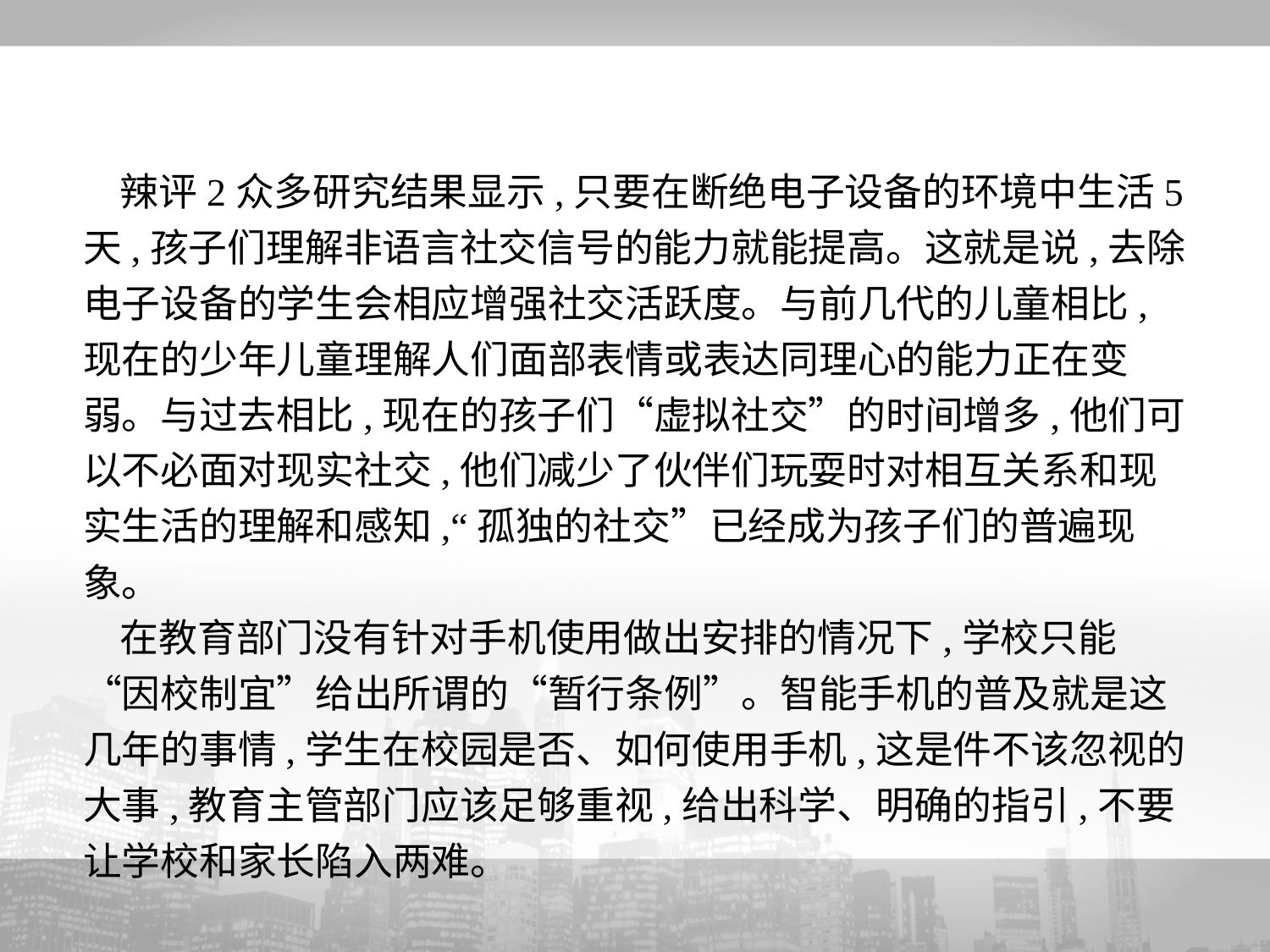

辣评2众多研究结果显示,只要在断绝电子设备的环境中生活5天,孩子们理解非语言社交信号的能力就能提高。这就是说,去除电子设备的学生会相应增强社交活跃度。与前几代的儿童相比,现在的少年儿童理解人们面部表情或表达同理心的能力正在变弱。与过去相比,现在的孩子们“虚拟社交”的时间增多,他们可以不必面对现实社交,他们减少了伙伴们玩耍时对相互关系和现实生活的理解和感知,“孤独的社交”已经成为孩子们的普遍现象。
在教育部门没有针对手机使用做出安排的情况下,学校只能“因校制宜”给出所谓的“暂行条例”。智能手机的普及就是这几年的事情,学生在校园是否、如何使用手机,这是件不该忽视的大事,教育主管部门应该足够重视,给出科学、明确的指引,不要让学校和家长陷入两难。